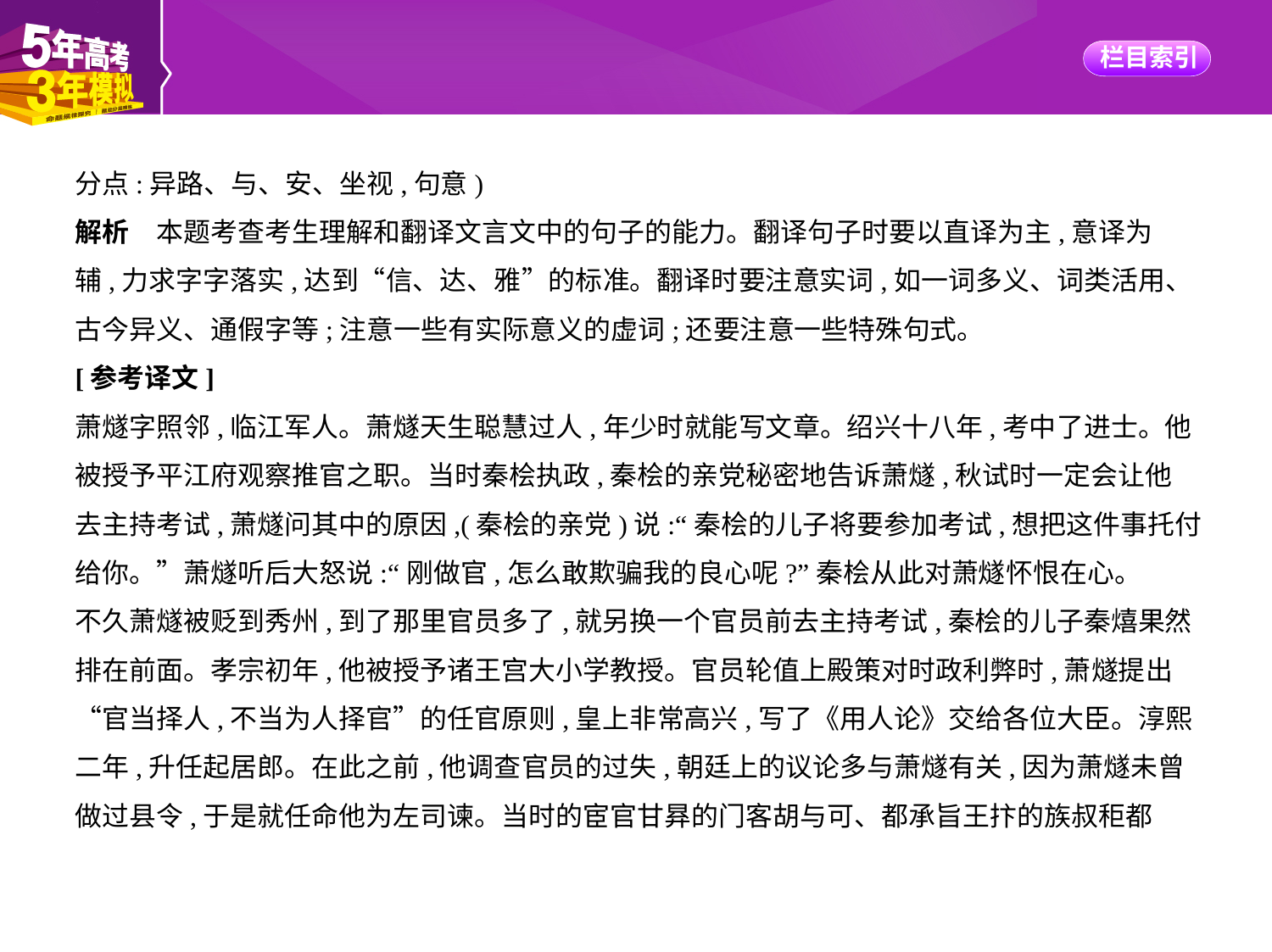

分点:异路、与、安、坐视,句意)
解析　本题考查考生理解和翻译文言文中的句子的能力。翻译句子时要以直译为主,意译为
辅,力求字字落实,达到“信、达、雅”的标准。翻译时要注意实词,如一词多义、词类活用、
古今异义、通假字等;注意一些有实际意义的虚词;还要注意一些特殊句式。
[参考译文]
萧燧字照邻,临江军人。萧燧天生聪慧过人,年少时就能写文章。绍兴十八年,考中了进士。他
被授予平江府观察推官之职。当时秦桧执政,秦桧的亲党秘密地告诉萧燧,秋试时一定会让他
去主持考试,萧燧问其中的原因,(秦桧的亲党)说:“秦桧的儿子将要参加考试,想把这件事托付
给你。”萧燧听后大怒说:“刚做官,怎么敢欺骗我的良心呢?”秦桧从此对萧燧怀恨在心。
不久萧燧被贬到秀州,到了那里官员多了,就另换一个官员前去主持考试,秦桧的儿子秦熺果然
排在前面。孝宗初年,他被授予诸王宫大小学教授。官员轮值上殿策对时政利弊时,萧燧提出
“官当择人,不当为人择官”的任官原则,皇上非常高兴,写了《用人论》交给各位大臣。淳熙
二年,升任起居郎。在此之前,他调查官员的过失,朝廷上的议论多与萧燧有关,因为萧燧未曾
做过县令,于是就任命他为左司谏。当时的宦官甘昪的门客胡与可、都承旨王抃的族叔秬都